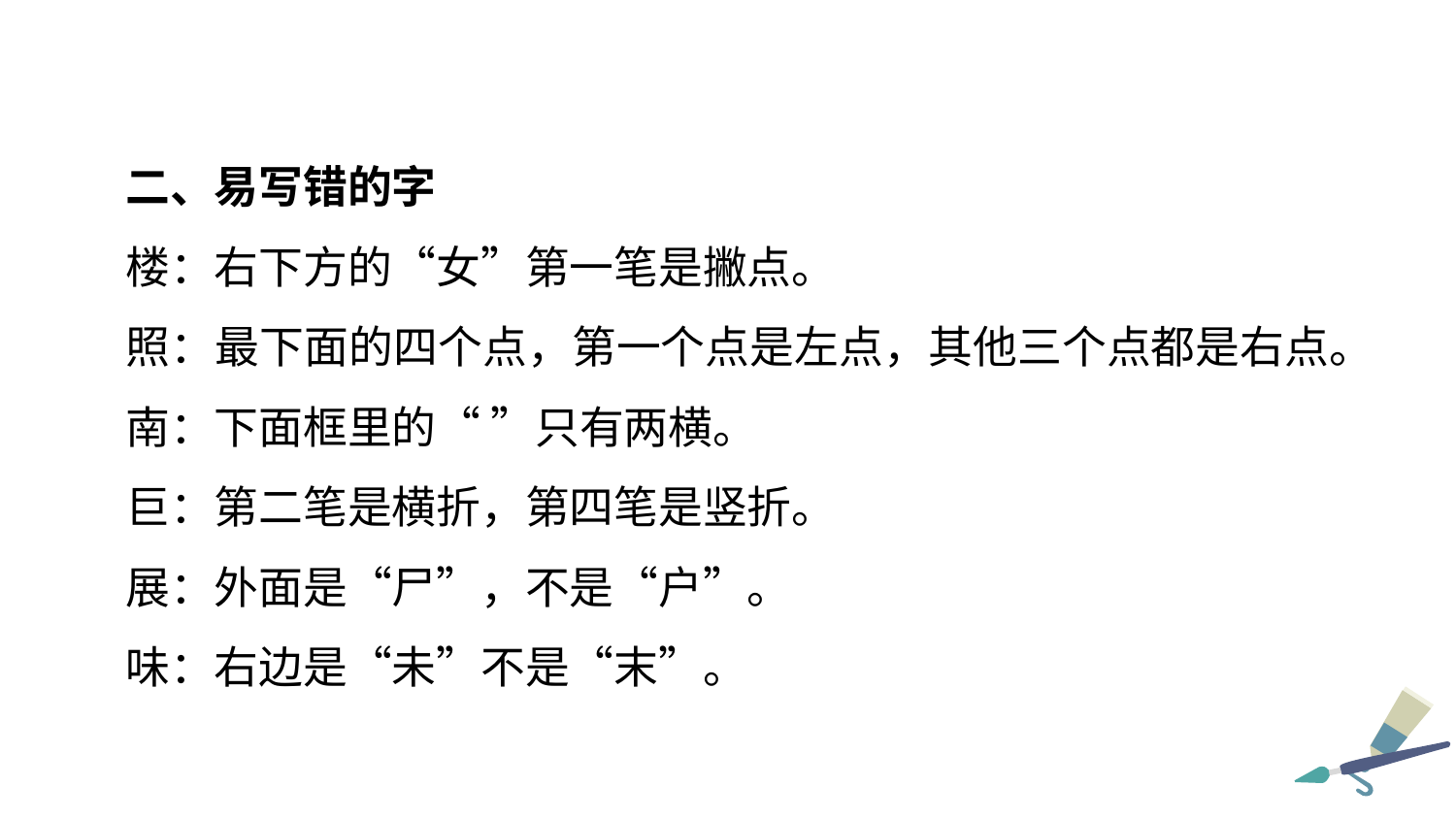

二、易写错的字
楼：右下方的“女”第一笔是撇点。
照：最下面的四个点，第一个点是左点，其他三个点都是右点。
南：下面框里的“ ”只有两横。
巨：第二笔是横折，第四笔是竖折。
展：外面是“尸”，不是“户”。
味：右边是“未”不是“末”。